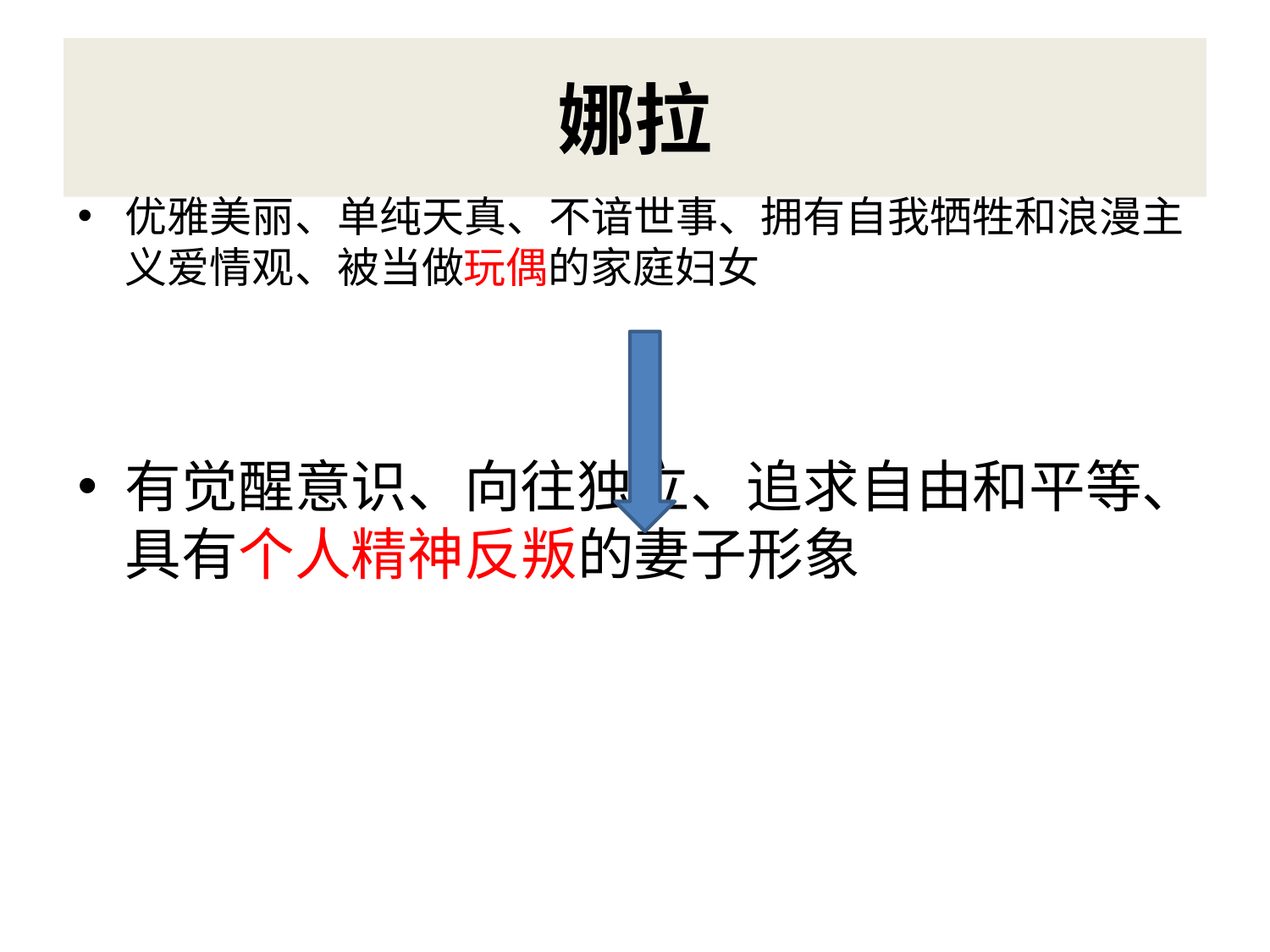

# 娜拉
优雅美丽、单纯天真、不谙世事、拥有自我牺牲和浪漫主义爱情观、被当做玩偶的家庭妇女

有觉醒意识、向往独立、追求自由和平等、具有个人精神反叛的妻子形象